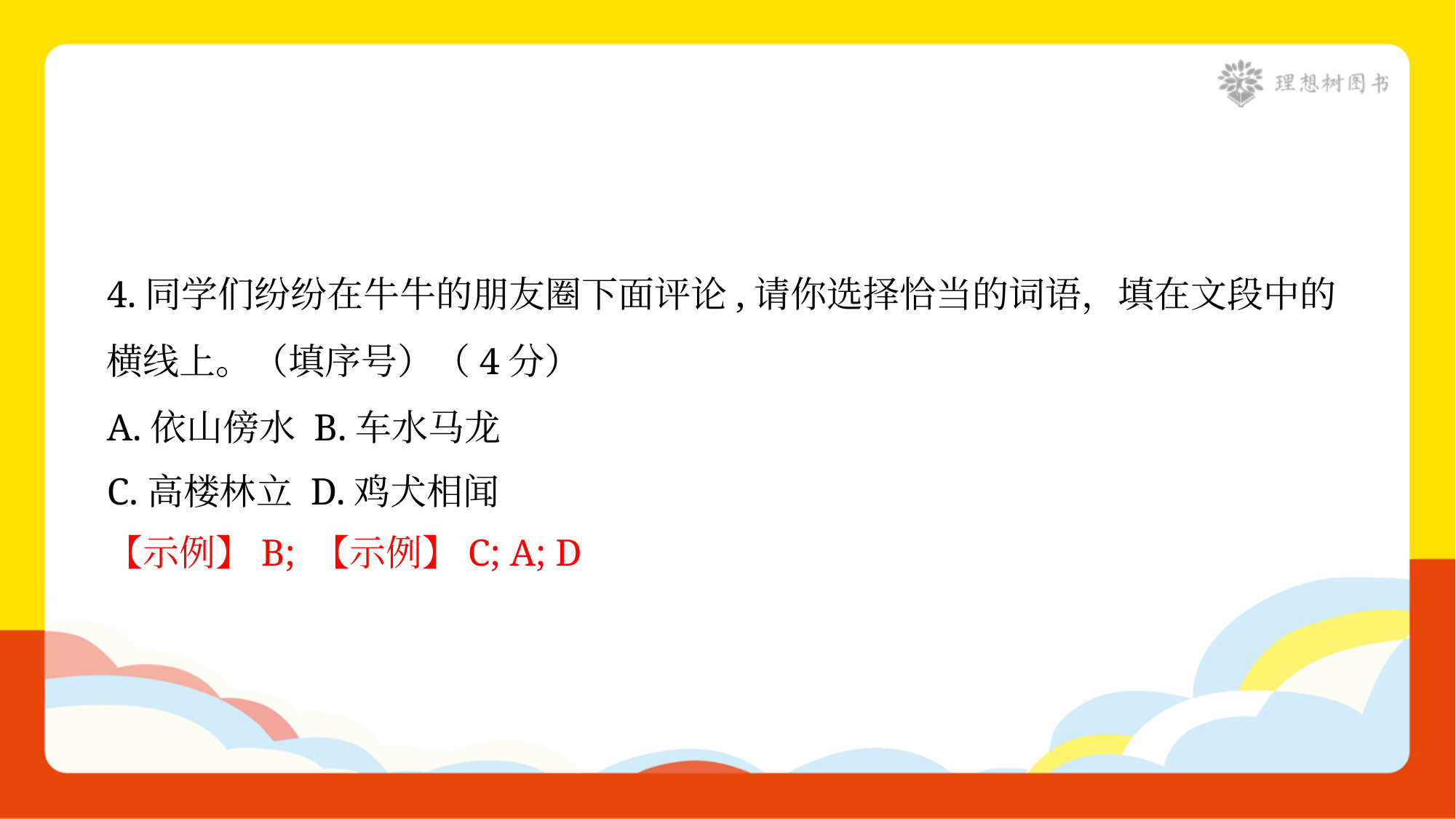

4.同学们纷纷在牛牛的朋友圈下面评论,请你选择恰当的词语，填在文段中的
横线上。（填序号）（4分）
A.依山傍水 B.车水马龙
C.高楼林立 D.鸡犬相闻
【示例】B; 【示例】C; A; D